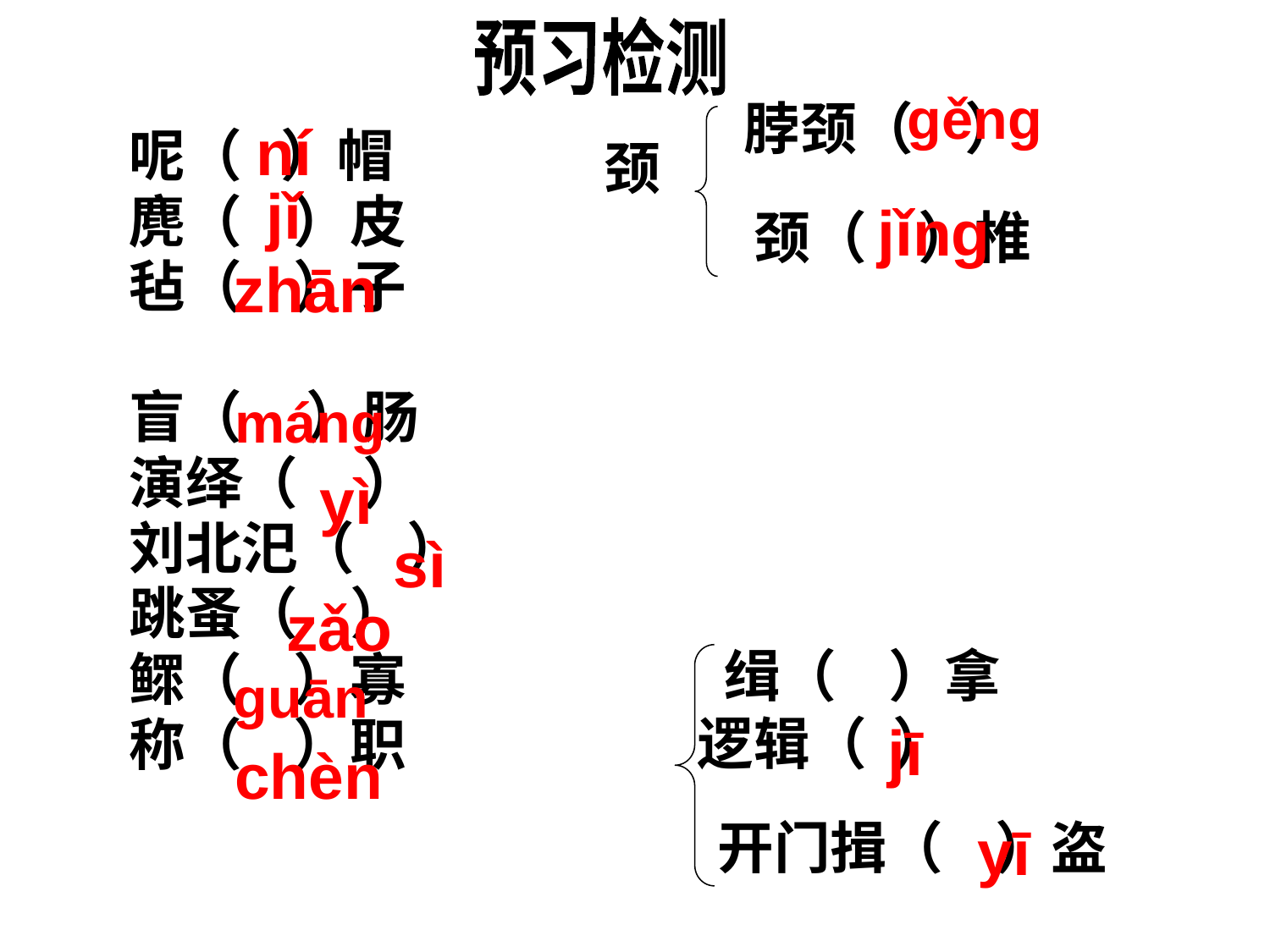

预习检测
gěng
 脖颈（    ）
ní

 颈
呢（   ）帽
麂（    ）皮
毡（    ）子

盲（     ）肠
演绎（     ）
刘北汜（    ）
跳蚤（    ）
鳏（    ）寡
称（    ）职

jǐ
jǐng
 颈（    ）椎
zhān

máng

yì

sì
zǎo

 缉（    ）拿
逻辑（  ）

guān
jī
chèn
开门揖（    ）盗
yī